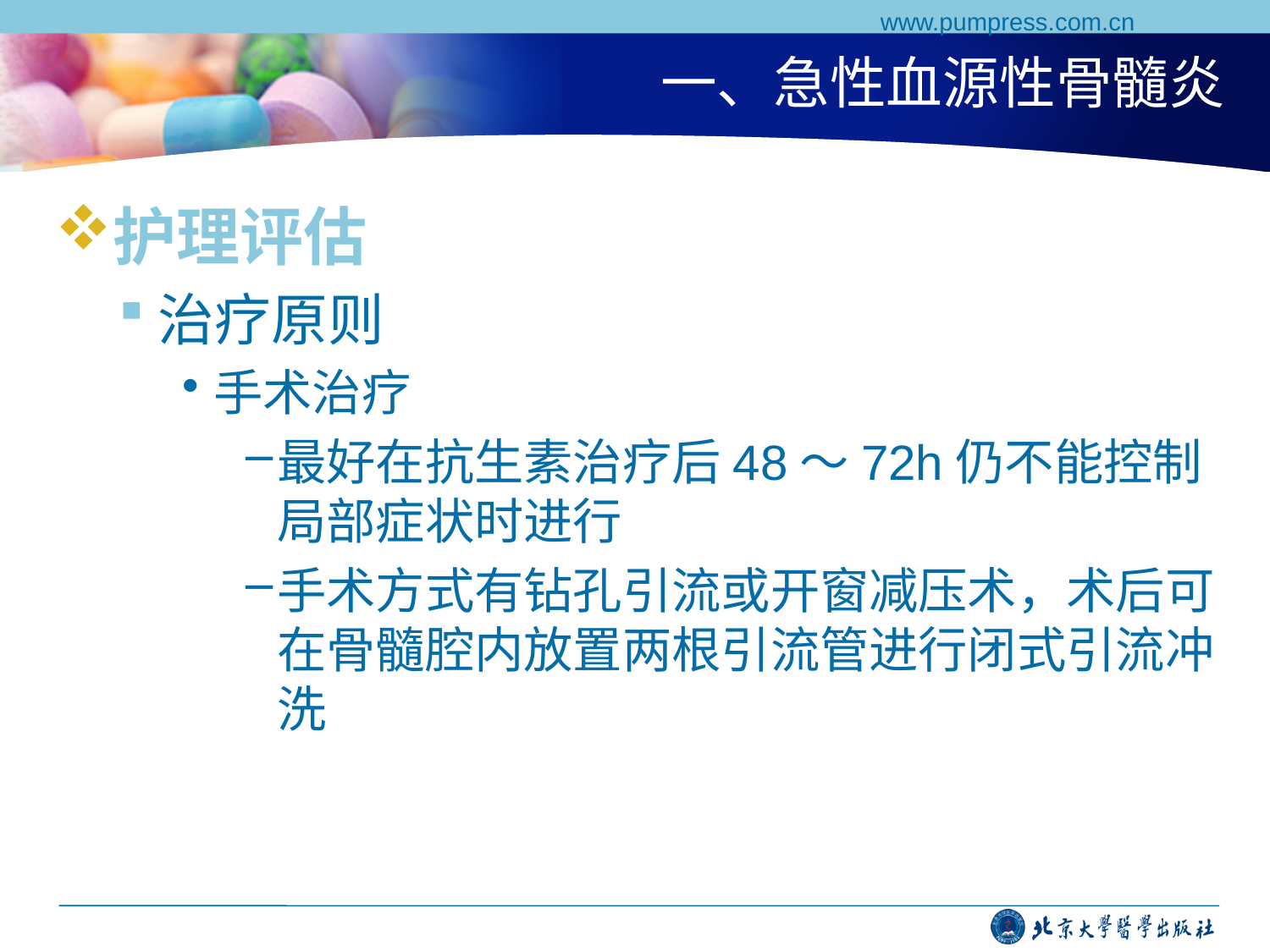

www.pumpress.com.cn
# 一、急性血源性骨髓炎
护理评估
治疗原则
手术治疗
最好在抗生素治疗后48～72h仍不能控制局部症状时进行
手术方式有钻孔引流或开窗减压术，术后可在骨髓腔内放置两根引流管进行闭式引流冲洗